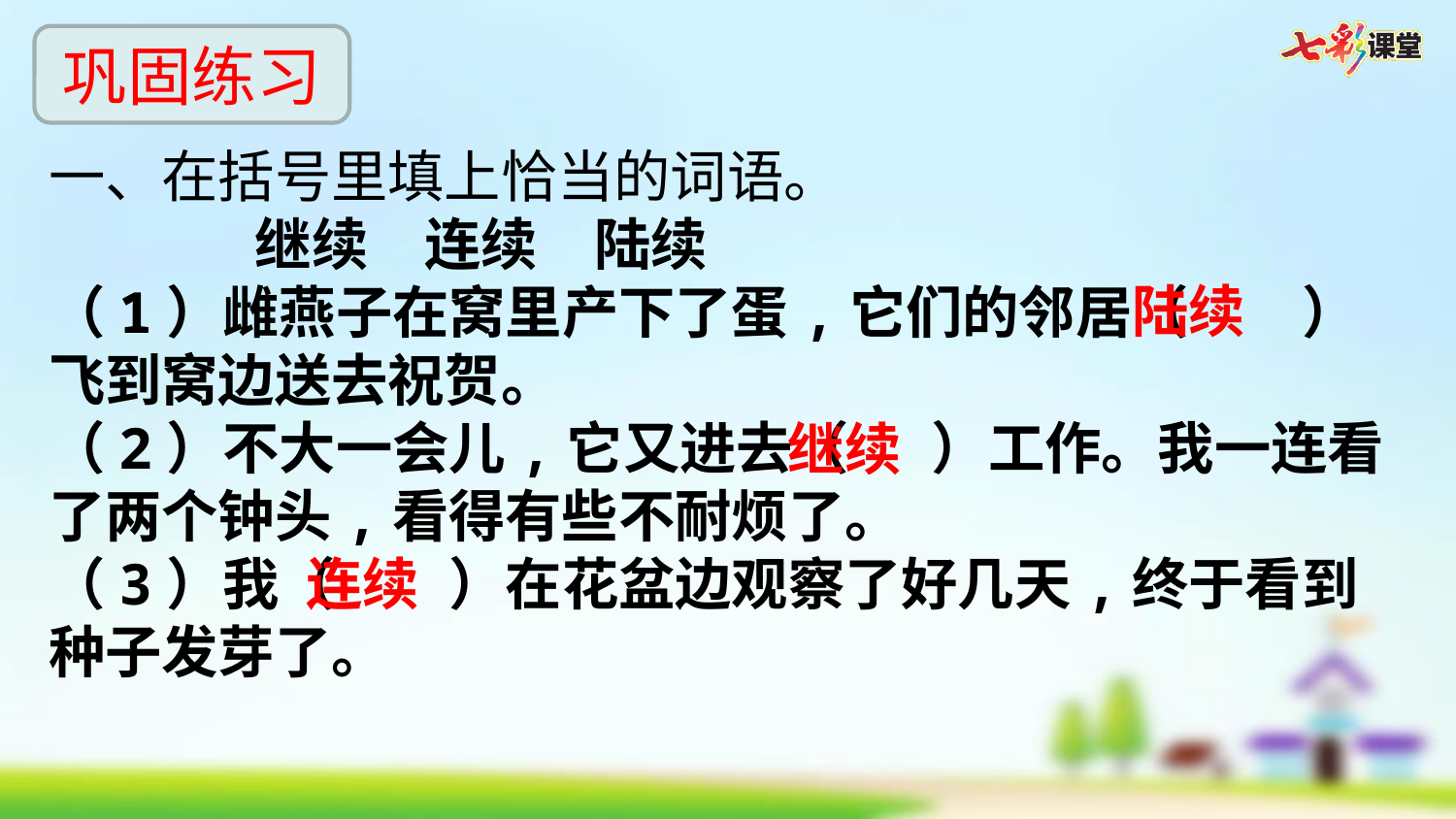

巩固练习
一、在括号里填上恰当的词语。
               继续　连续　陆续
（1）雌燕子在窝里产下了蛋,它们的邻居（　　）飞到窝边送去祝贺。
（2）不大一会儿,它又进去（  　）工作。我一连看了两个钟头,看得有些不耐烦了。
（3）我（　　）在花盆边观察了好几天,终于看到种子发芽了。
陆续
继续
连续